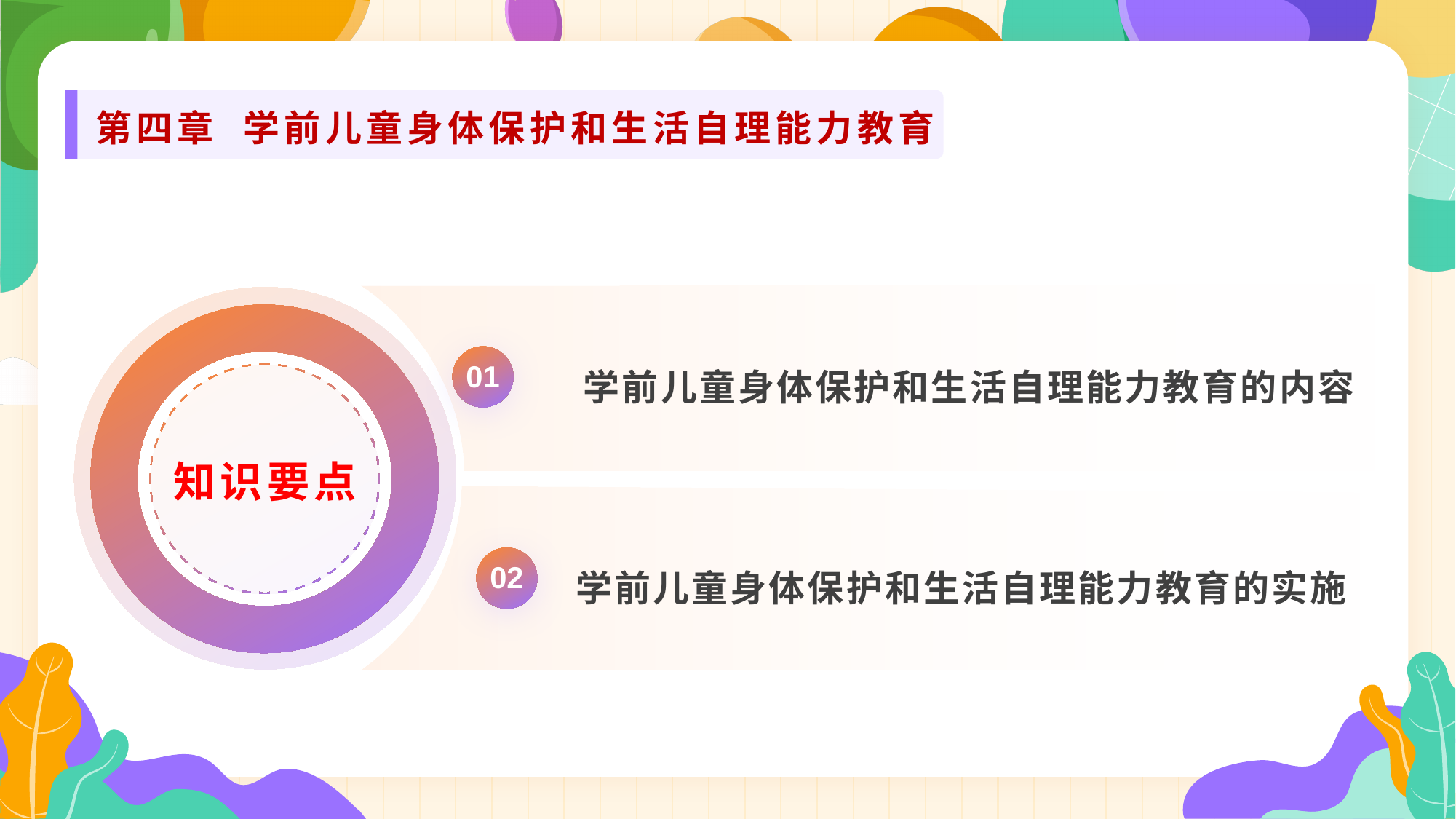

第四章  学前儿童身体保护和生活自理能力教育
学前儿童身体保护和生活自理能力教育的内容

01

知识要点
学前儿童身体保护和生活自理能力教育的实施
02